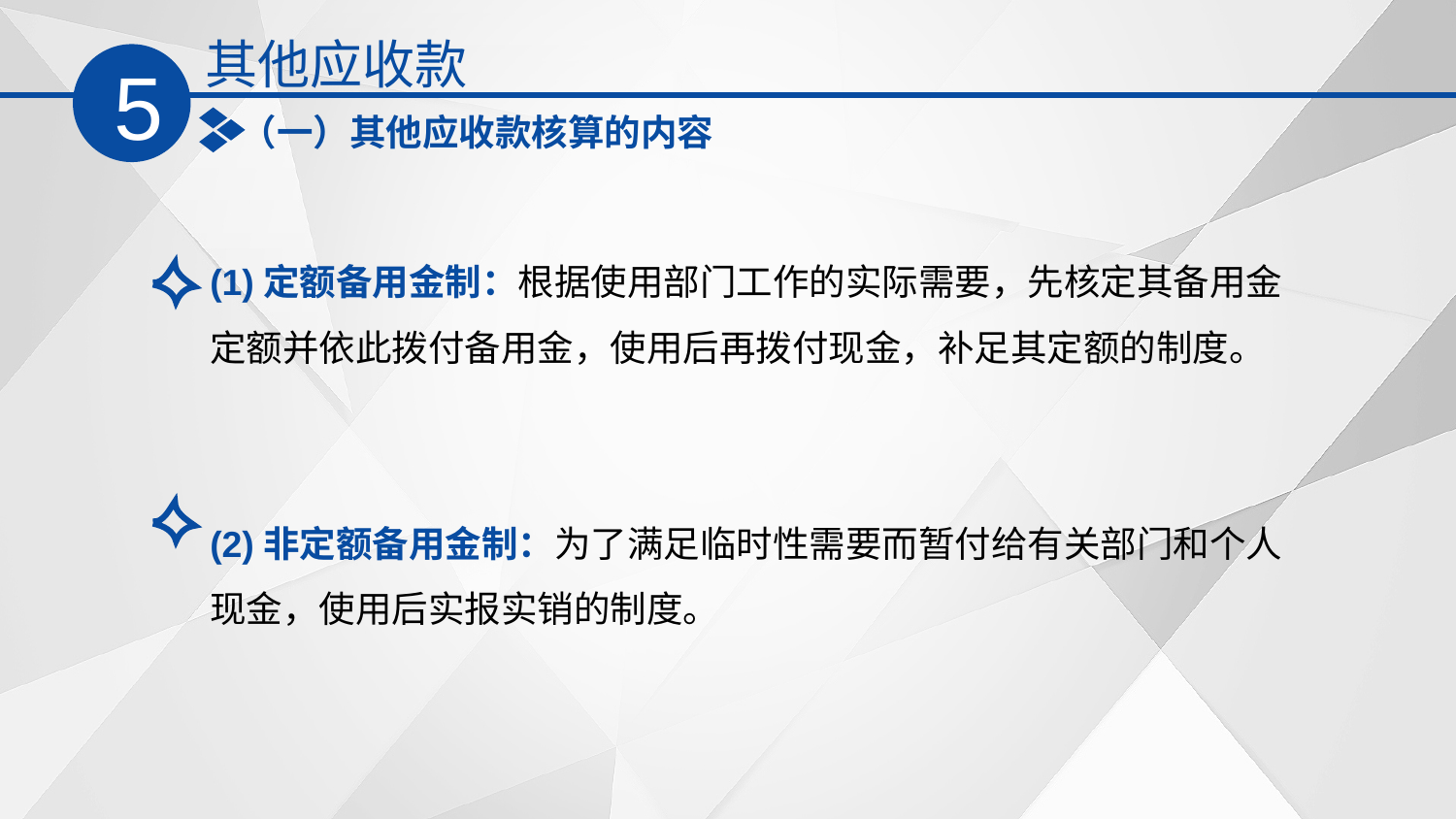

其他应收款
5

（一）其他应收款核算的内容

(1)定额备用金制：根据使用部门工作的实际需要，先核定其备用金定额并依此拨付备用金，使用后再拨付现金，补足其定额的制度。

(2)非定额备用金制：为了满足临时性需要而暂付给有关部门和个人现金，使用后实报实销的制度。